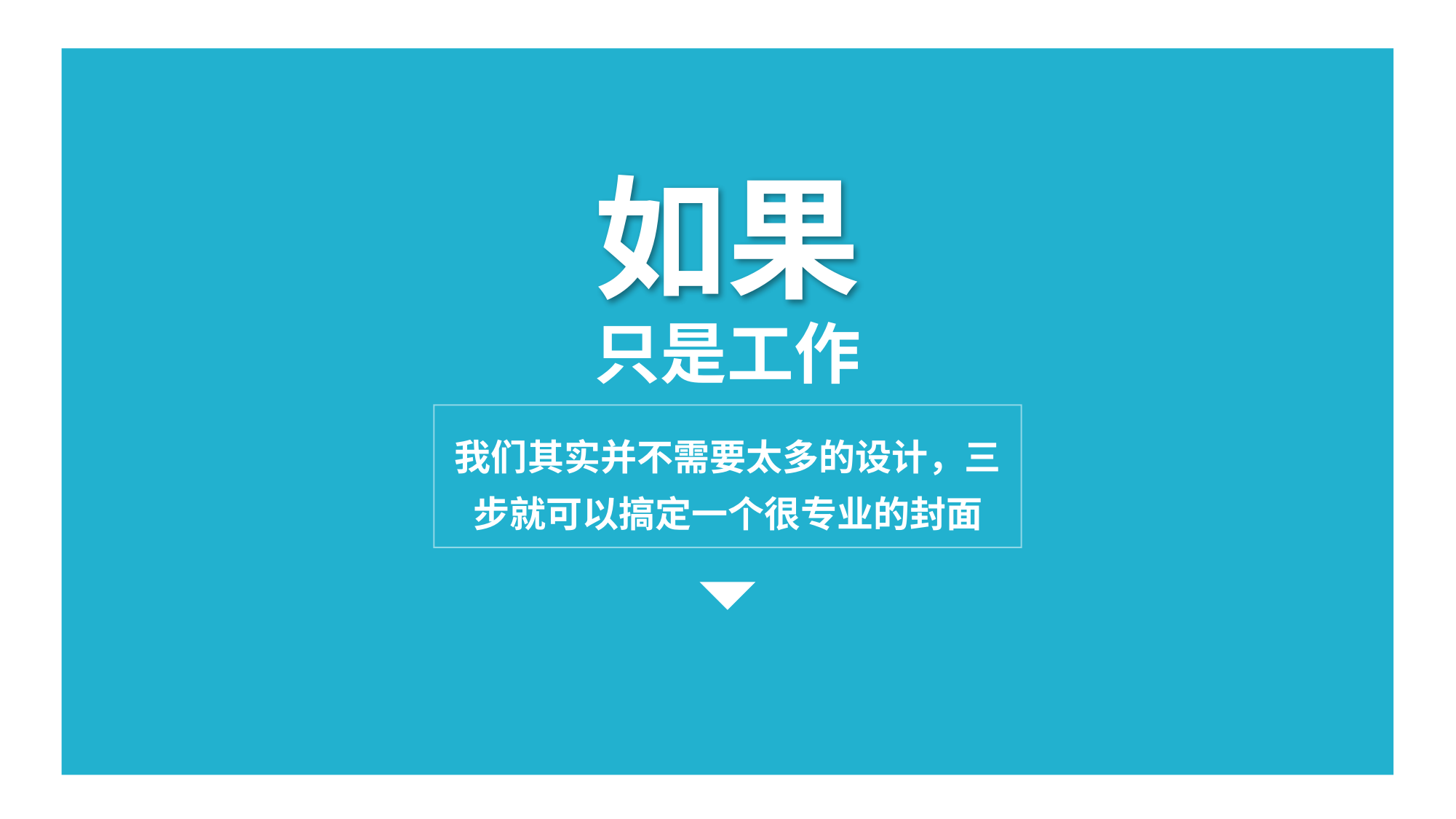

如果
只是工作

我们其实并不需要太多的设计，三步就可以搞定一个很专业的封面